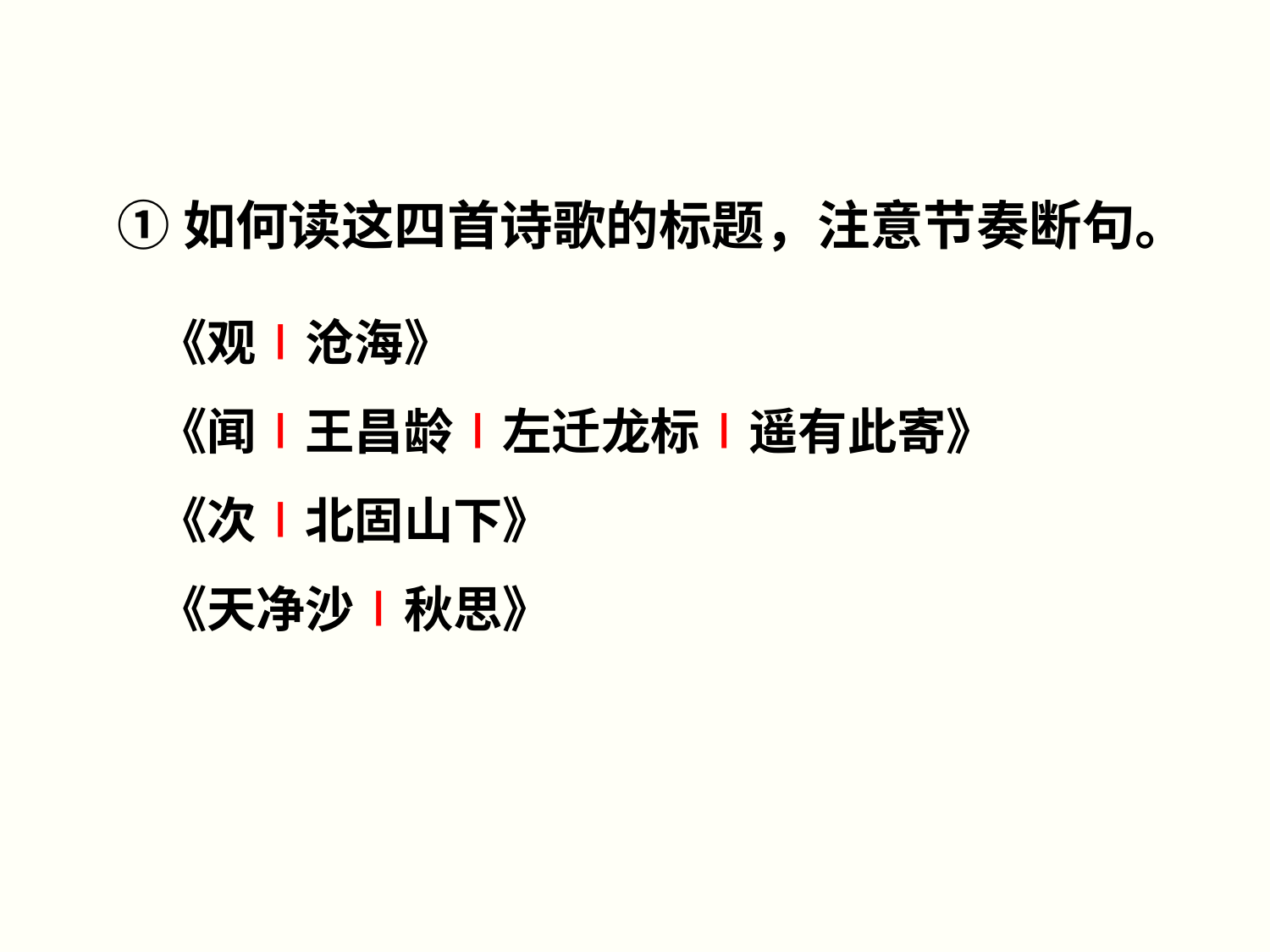

①如何读这四首诗歌的标题，注意节奏断句。
《观∣沧海》
《闻∣王昌龄∣左迁龙标∣遥有此寄》
《次∣北固山下》
《天净沙∣秋思》